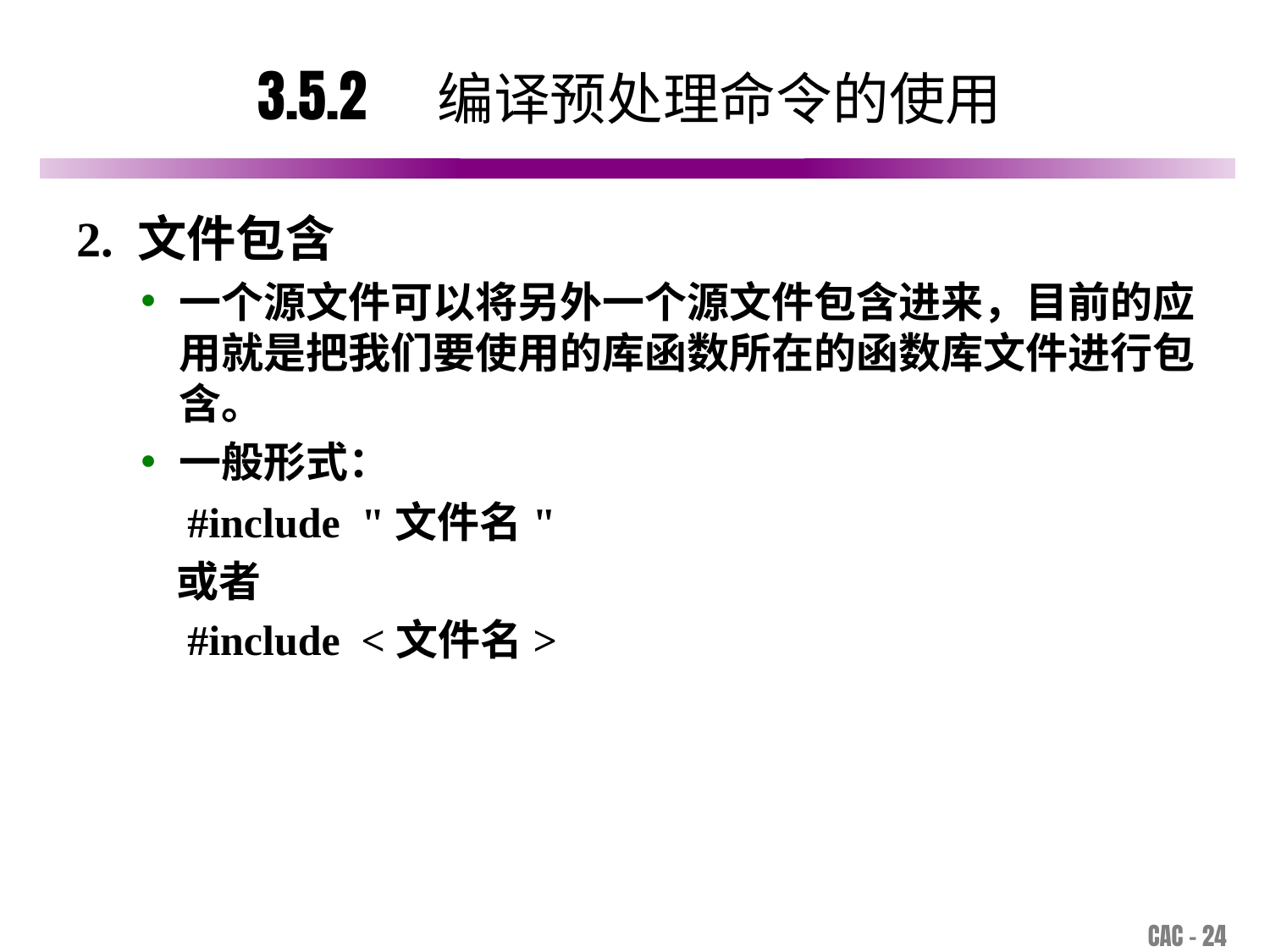

# 3.5.2　编译预处理命令的使用
2. 文件包含
一个源文件可以将另外一个源文件包含进来，目前的应用就是把我们要使用的库函数所在的函数库文件进行包含。
一般形式：
 #include  "文件名"
或者
 #include  <文件名>
24